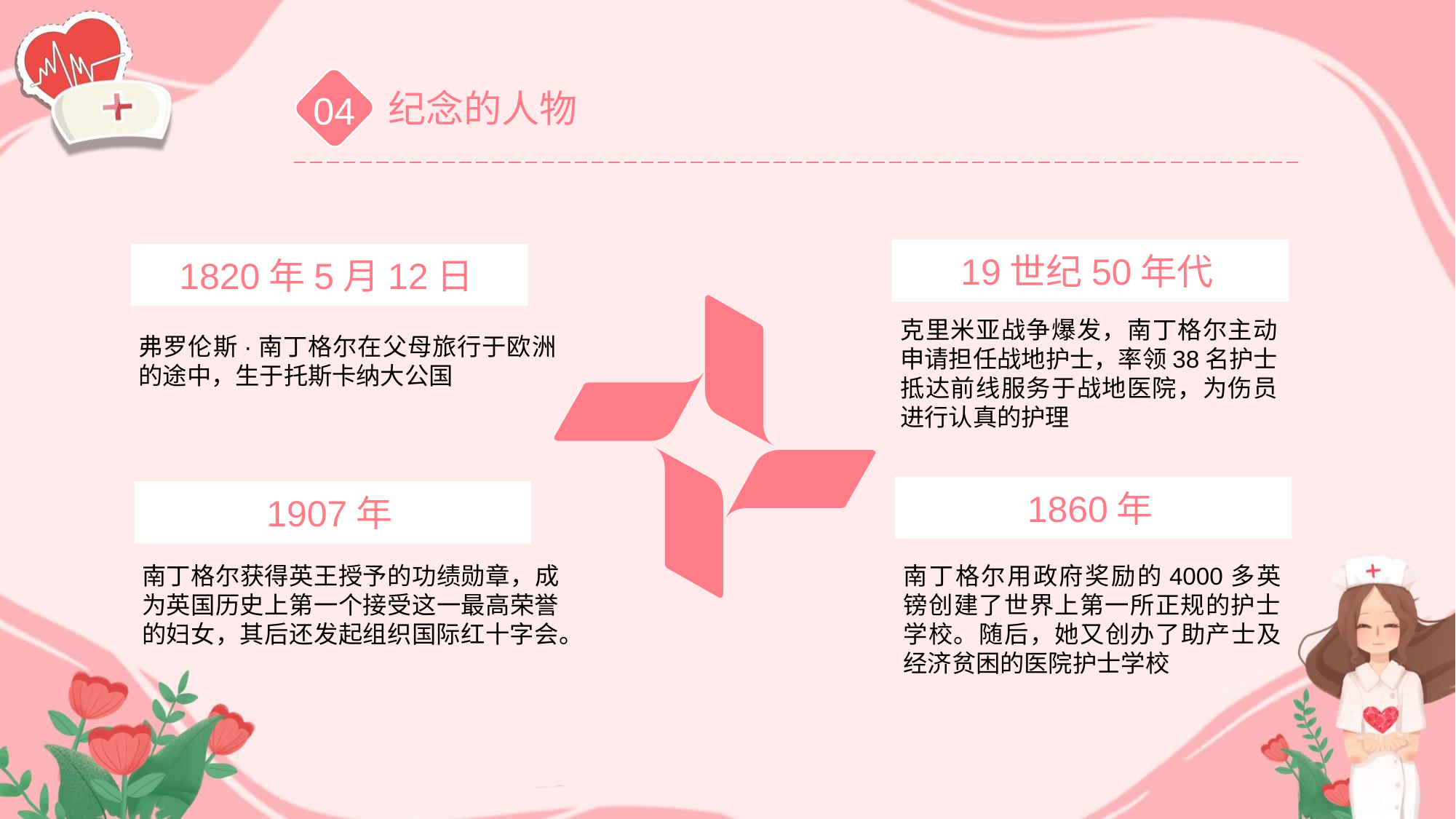

纪念的人物
04
19世纪50年代
1820年5月12日

弗罗伦斯·南丁格尔在父母旅行于欧洲的途中，生于托斯卡纳大公国
克里米亚战争爆发，南丁格尔主动申请担任战地护士，率领38名护士抵达前线服务于战地医院，为伤员进行认真的护理
1860年
1907年
南丁格尔获得英王授予的功绩勋章，成为英国历史上第一个接受这一最高荣誉的妇女，其后还发起组织国际红十字会。
南丁格尔用政府奖励的4000多英镑创建了世界上第一所正规的护士学校。随后，她又创办了助产士及经济贫困的医院护士学校